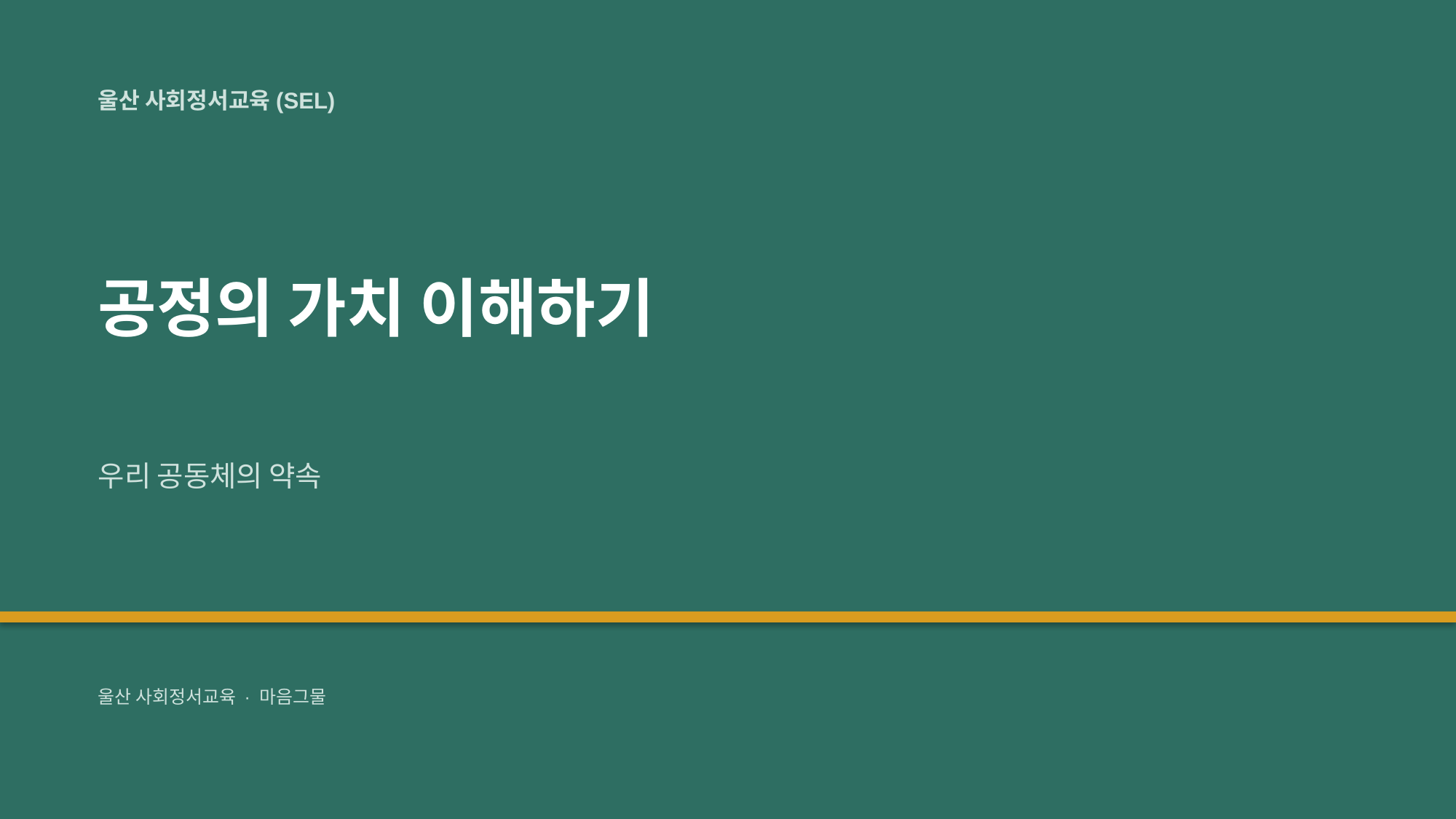

울산 사회정서교육(SEL)
공정의 가치 이해하기
우리 공동체의 약속

울산 사회정서교육 · 마음그물